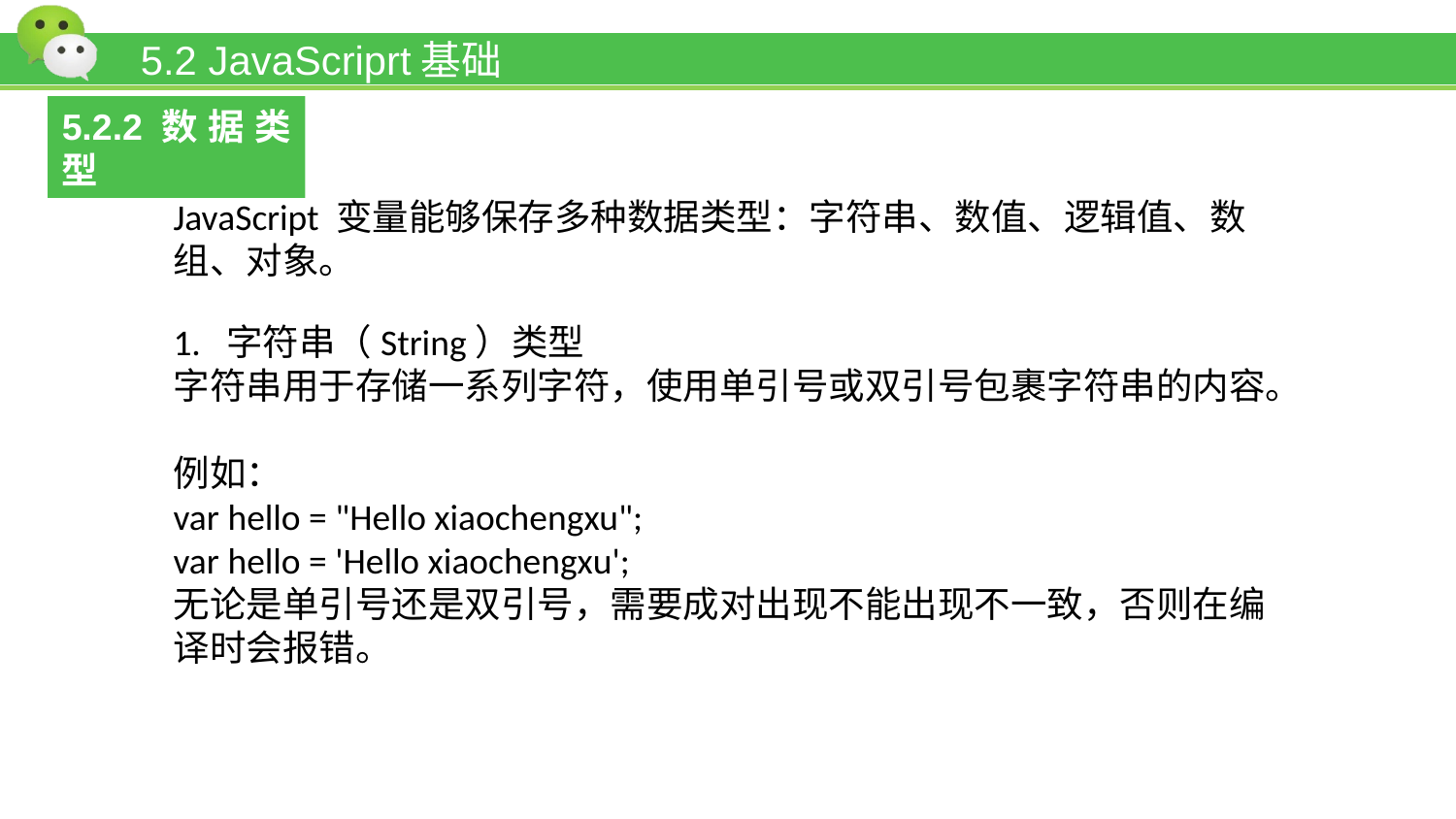

# 5.2 JavaScriprt基础
5.2.2数据类型
JavaScript 变量能够保存多种数据类型：字符串、数值、逻辑值、数组、对象。
1.  字符串（String）类型
字符串用于存储一系列字符，使用单引号或双引号包裹字符串的内容。
例如：
var hello = "Hello xiaochengxu";
var hello = 'Hello xiaochengxu';
无论是单引号还是双引号，需要成对出现不能出现不一致，否则在编译时会报错。